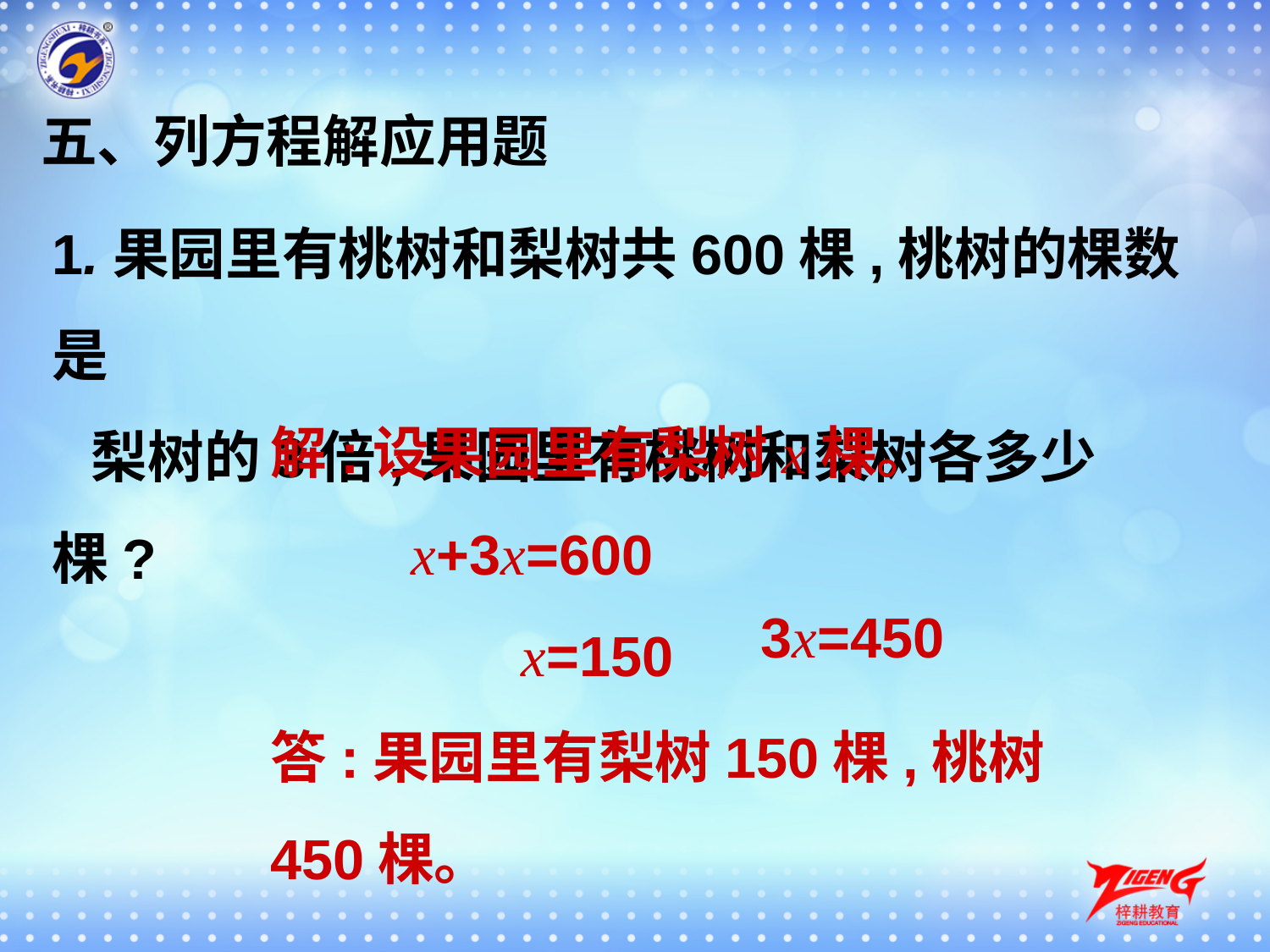

五、列方程解应用题
1.果园里有桃树和梨树共600棵,桃树的棵数是
  梨树的3倍,果园里有桃树和梨树各多少棵?
解:设果园里有梨树x棵。
         x+3x=600
                x=150
答:果园里有梨树150棵,桃树450棵。
3x=450